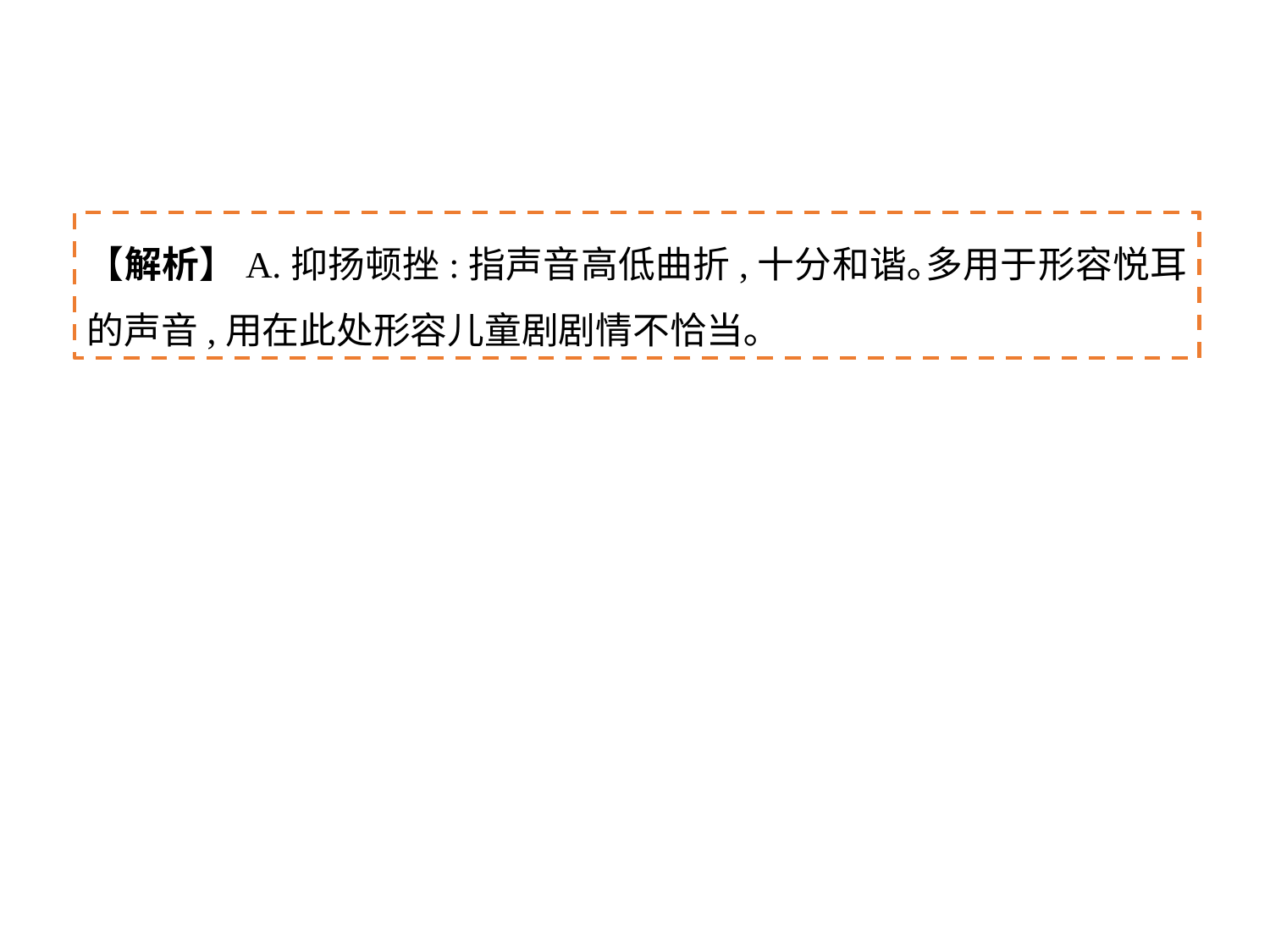

【解析】A.抑扬顿挫:指声音高低曲折,十分和谐｡多用于形容悦耳的声音,用在此处形容儿童剧剧情不恰当｡